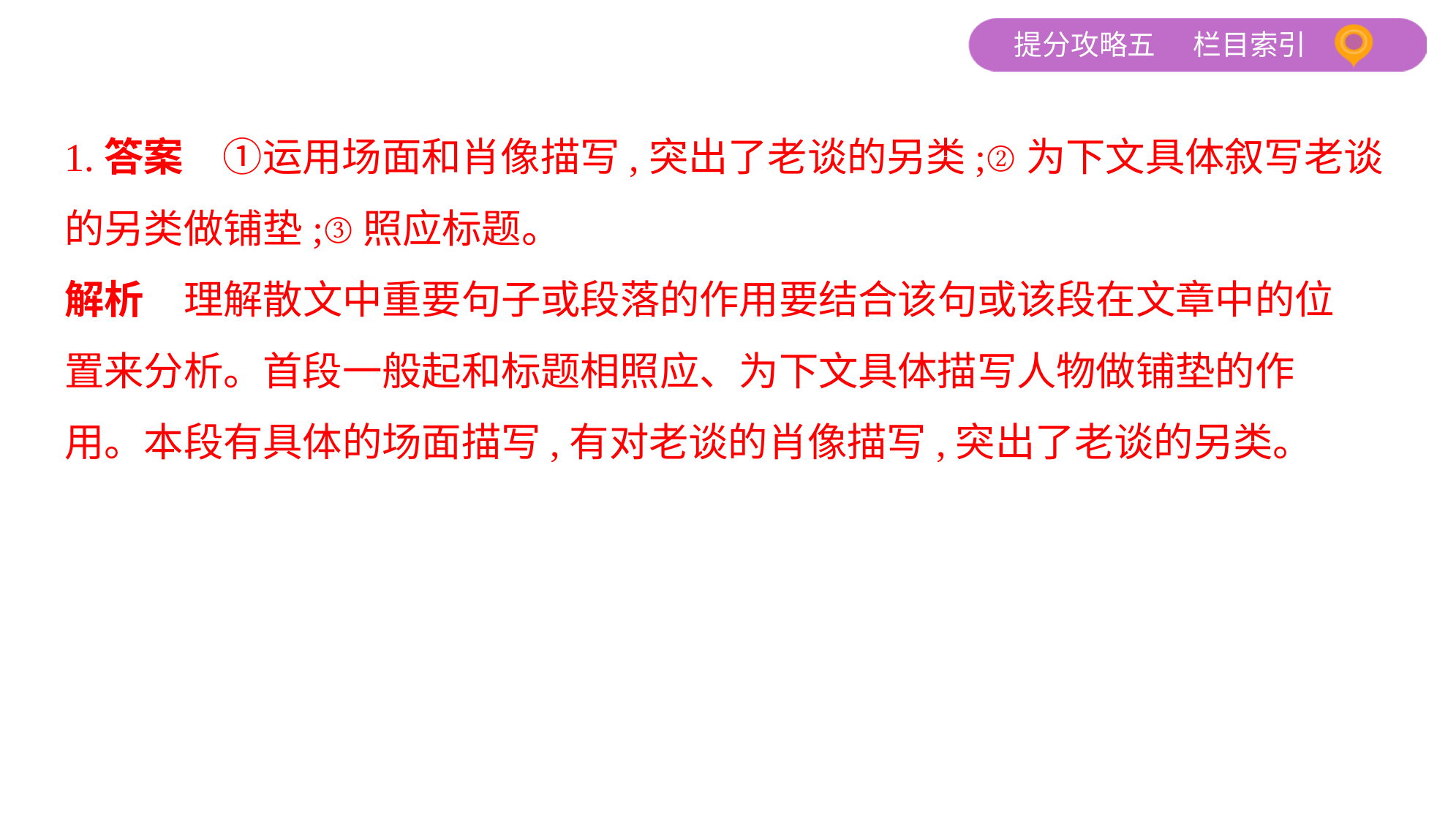

1.答案　①运用场面和肖像描写,突出了老谈的另类;②为下文具体叙写老谈
的另类做铺垫;③照应标题。
解析　理解散文中重要句子或段落的作用要结合该句或该段在文章中的位
置来分析。首段一般起和标题相照应、为下文具体描写人物做铺垫的作
用。本段有具体的场面描写,有对老谈的肖像描写,突出了老谈的另类。